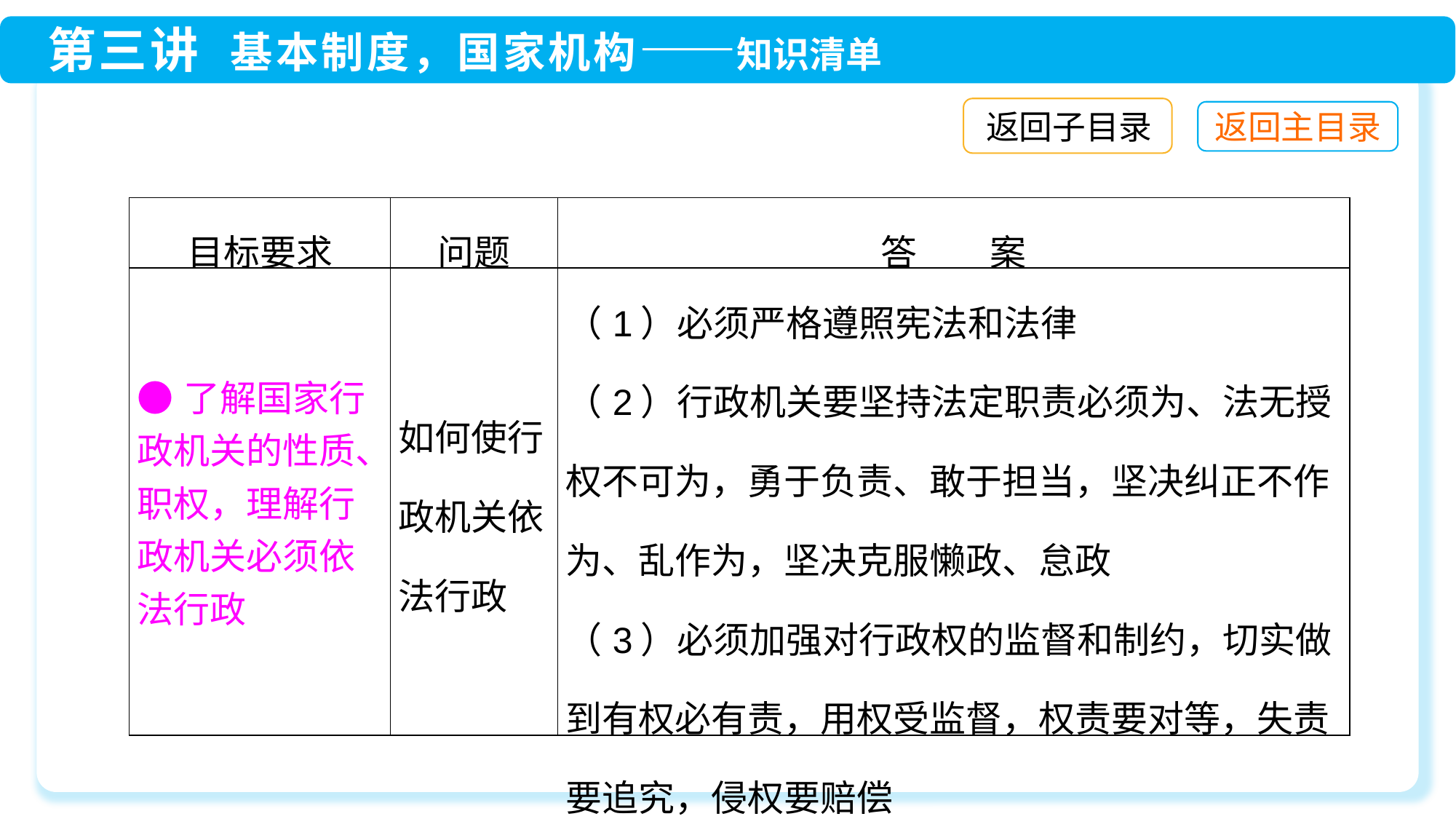

返回子目录
| 目标要求 | 问题 | 答　　案 |
| --- | --- | --- |
| ●了解国家行政机关的性质、职权，理解行政机关必须依法行政 | 如何使行政机关依法行政 | （1）必须严格遵照宪法和法律 （2）行政机关要坚持法定职责必须为、法无授权不可为，勇于负责、敢于担当，坚决纠正不作为、乱作为，坚决克服懒政、怠政 （3）必须加强对行政权的监督和制约，切实做到有权必有责，用权受监督，权责要对等，失责要追究，侵权要赔偿 |